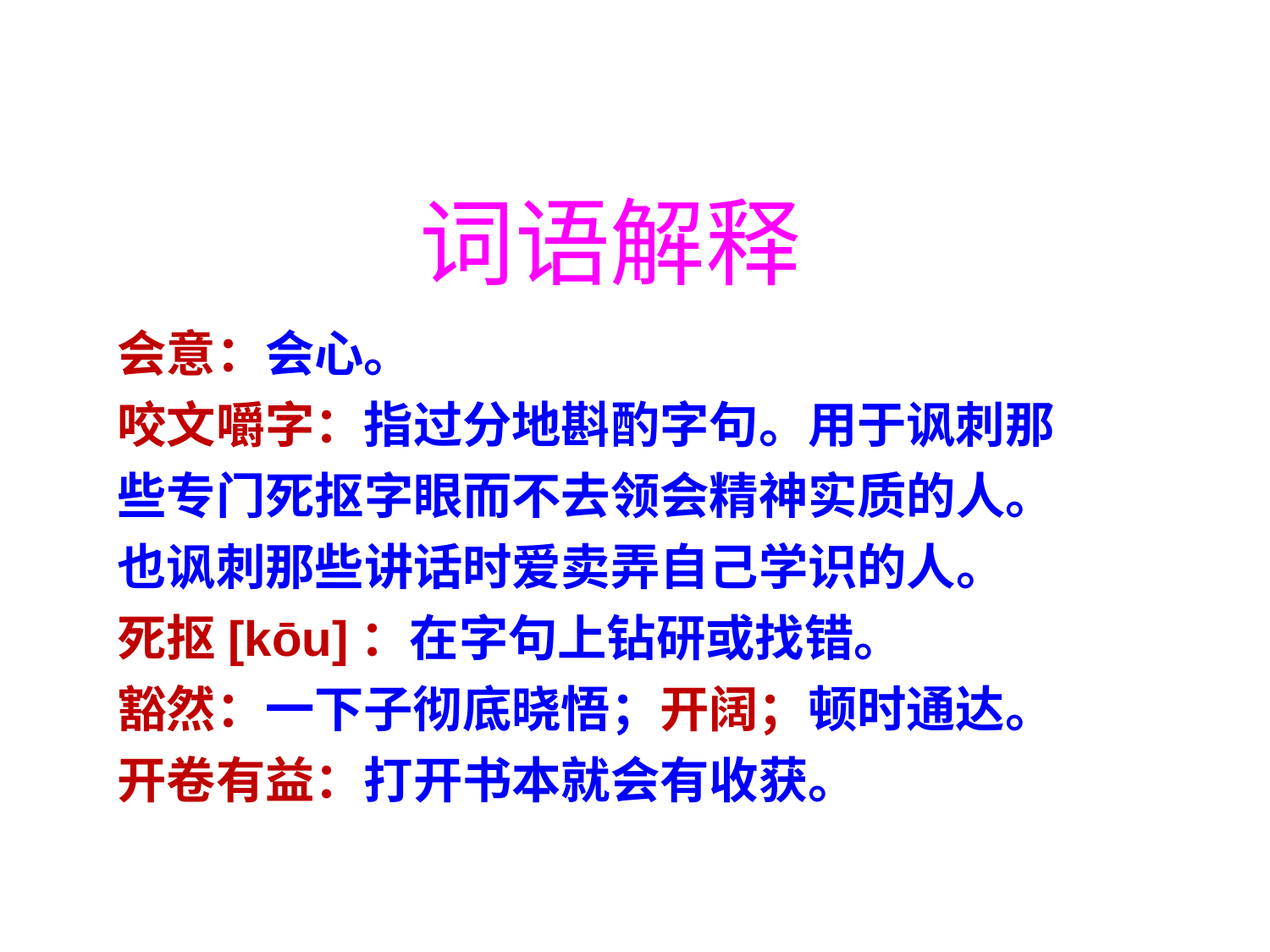

词语解释
会意：会心。
咬文嚼字：指过分地斟酌字句。用于讽刺那些专门死抠字眼而不去领会精神实质的人。也讽刺那些讲话时爱卖弄自己学识的人。
死抠[kōu]：在字句上钻研或找错。
豁然：一下子彻底晓悟；开阔；顿时通达。
开卷有益：打开书本就会有收获。